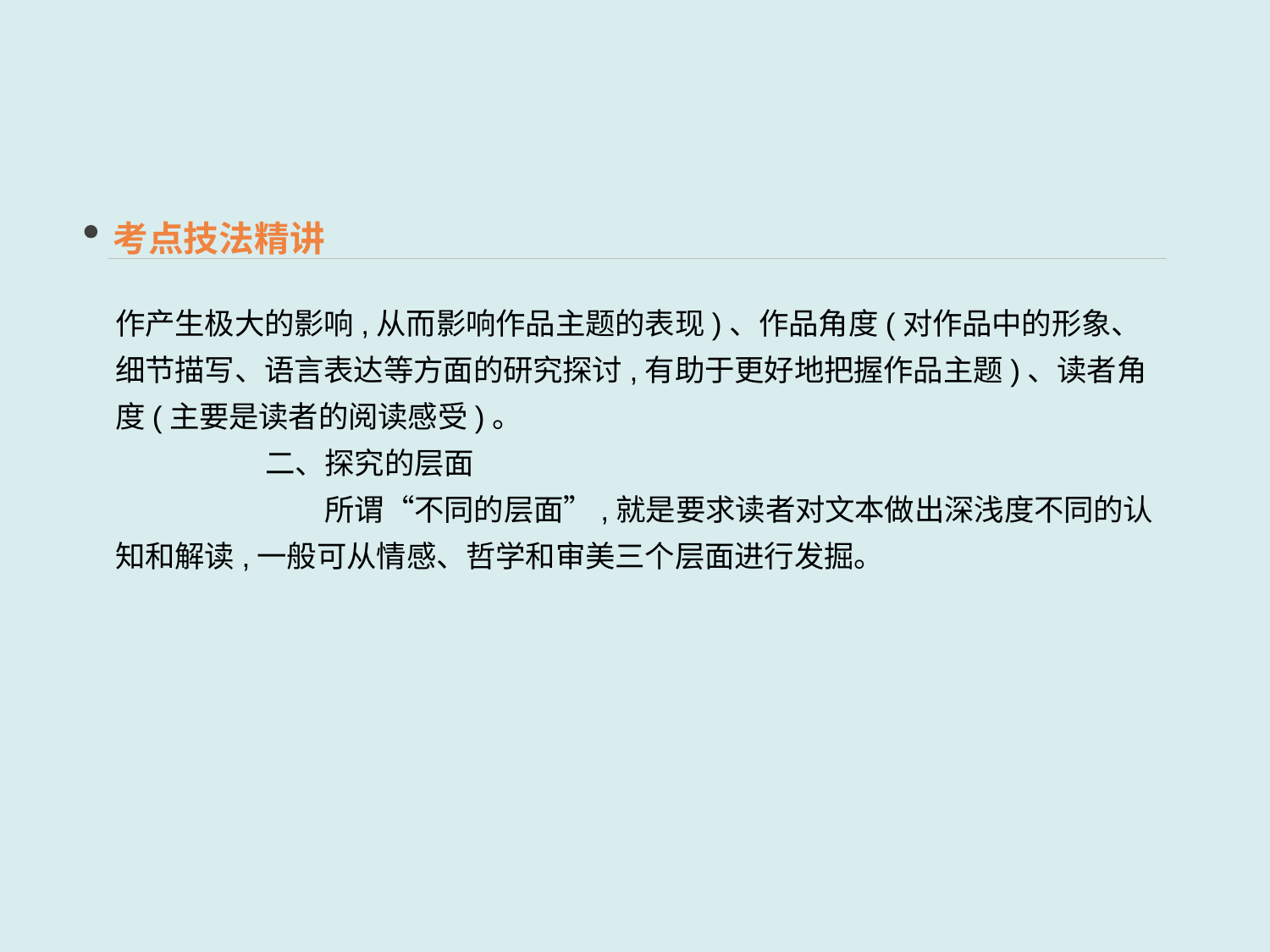

考点技法精讲

作产生极大的影响,从而影响作品主题的表现)、作品角度(对作品中的形象、细节描写、语言表达等方面的研究探讨,有助于更好地把握作品主题)、读者角度(主要是读者的阅读感受)。
二、探究的层面
　　所谓“不同的层面”,就是要求读者对文本做出深浅度不同的认知和解读,一般可从情感、哲学和审美三个层面进行发掘。